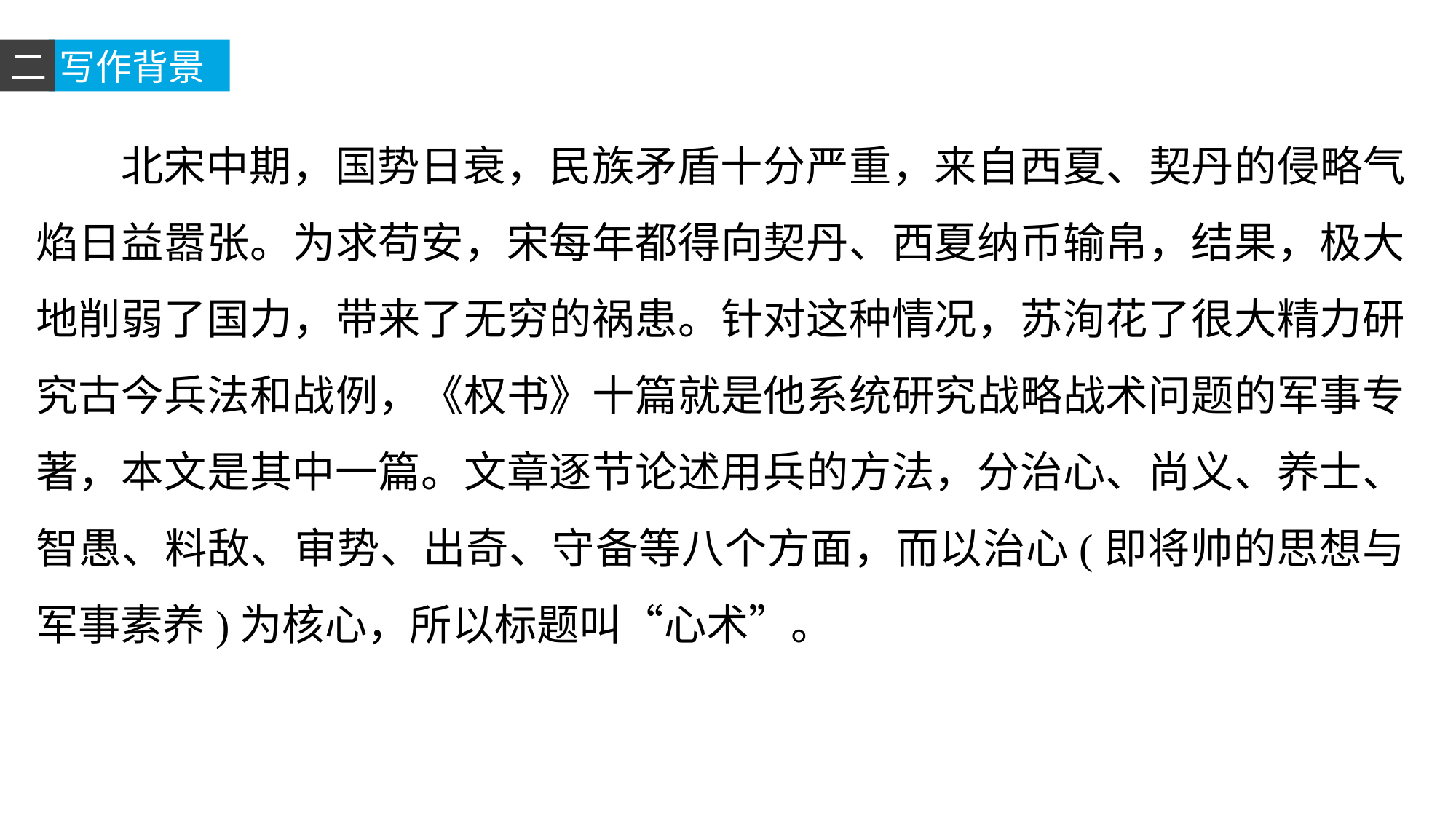

二
写作背景
北宋中期，国势日衰，民族矛盾十分严重，来自西夏、契丹的侵略气焰日益嚣张。为求苟安，宋每年都得向契丹、西夏纳币输帛，结果，极大地削弱了国力，带来了无穷的祸患。针对这种情况，苏洵花了很大精力研究古今兵法和战例，《权书》十篇就是他系统研究战略战术问题的军事专著，本文是其中一篇。文章逐节论述用兵的方法，分治心、尚义、养士、智愚、料敌、审势、出奇、守备等八个方面，而以治心(即将帅的思想与军事素养)为核心，所以标题叫“心术”。